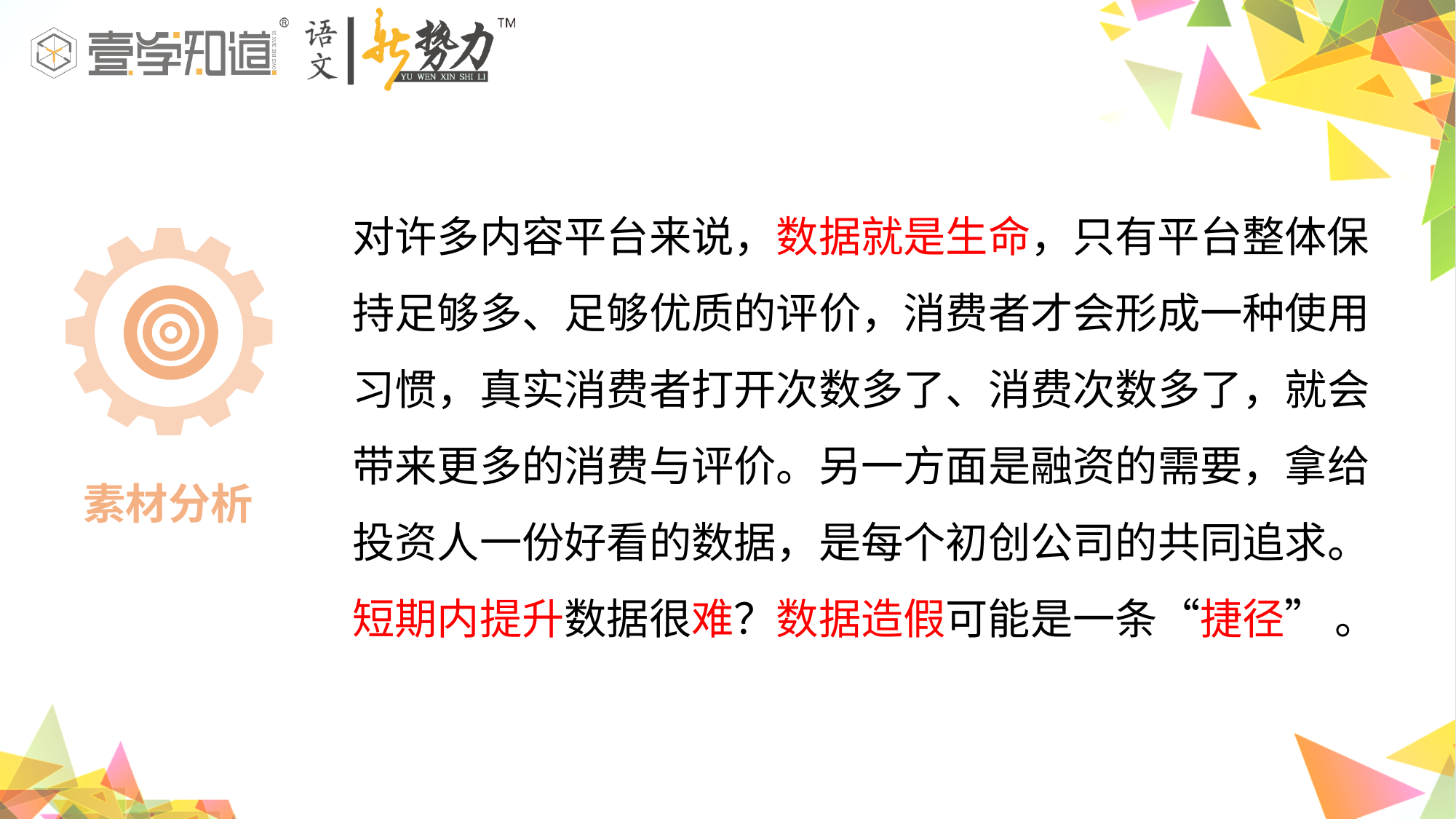

对许多内容平台来说，数据就是生命，只有平台整体保持足够多、足够优质的评价，消费者才会形成一种使用习惯，真实消费者打开次数多了、消费次数多了，就会带来更多的消费与评价。另一方面是融资的需要，拿给投资人一份好看的数据，是每个初创公司的共同追求。短期内提升数据很难？数据造假可能是一条“捷径”	。

素材分析